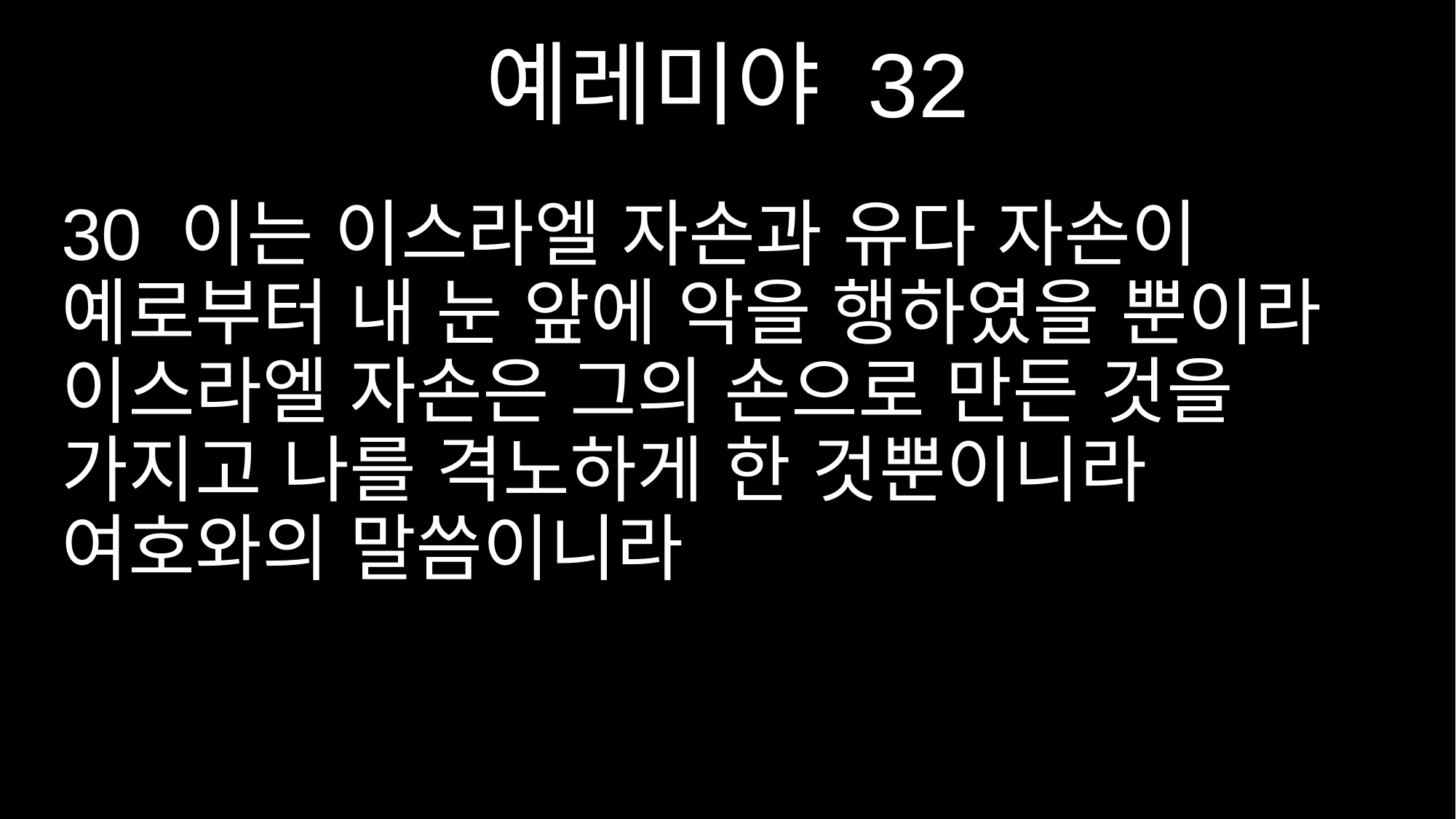

예레미야 32
30 이는 이스라엘 자손과 유다 자손이 예로부터 내 눈 앞에 악을 행하였을 뿐이라 이스라엘 자손은 그의 손으로 만든 것을 가지고 나를 격노하게 한 것뿐이니라 여호와의 말씀이니라